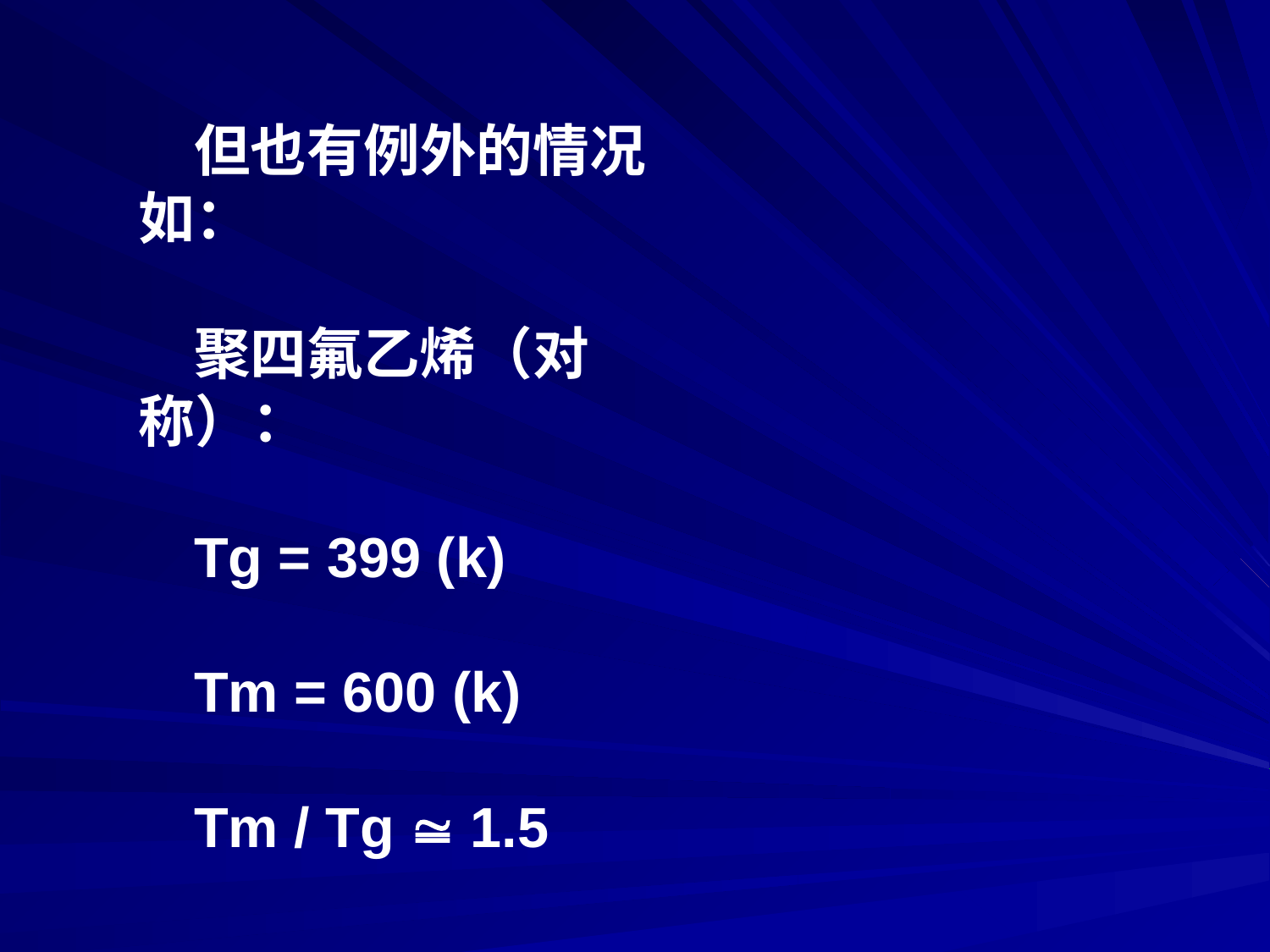

但也有例外的情况如：

聚四氟乙烯（对称）：

Tg = 399 (k)

Tm = 600 (k)

Tm / Tg ≅ 1.5